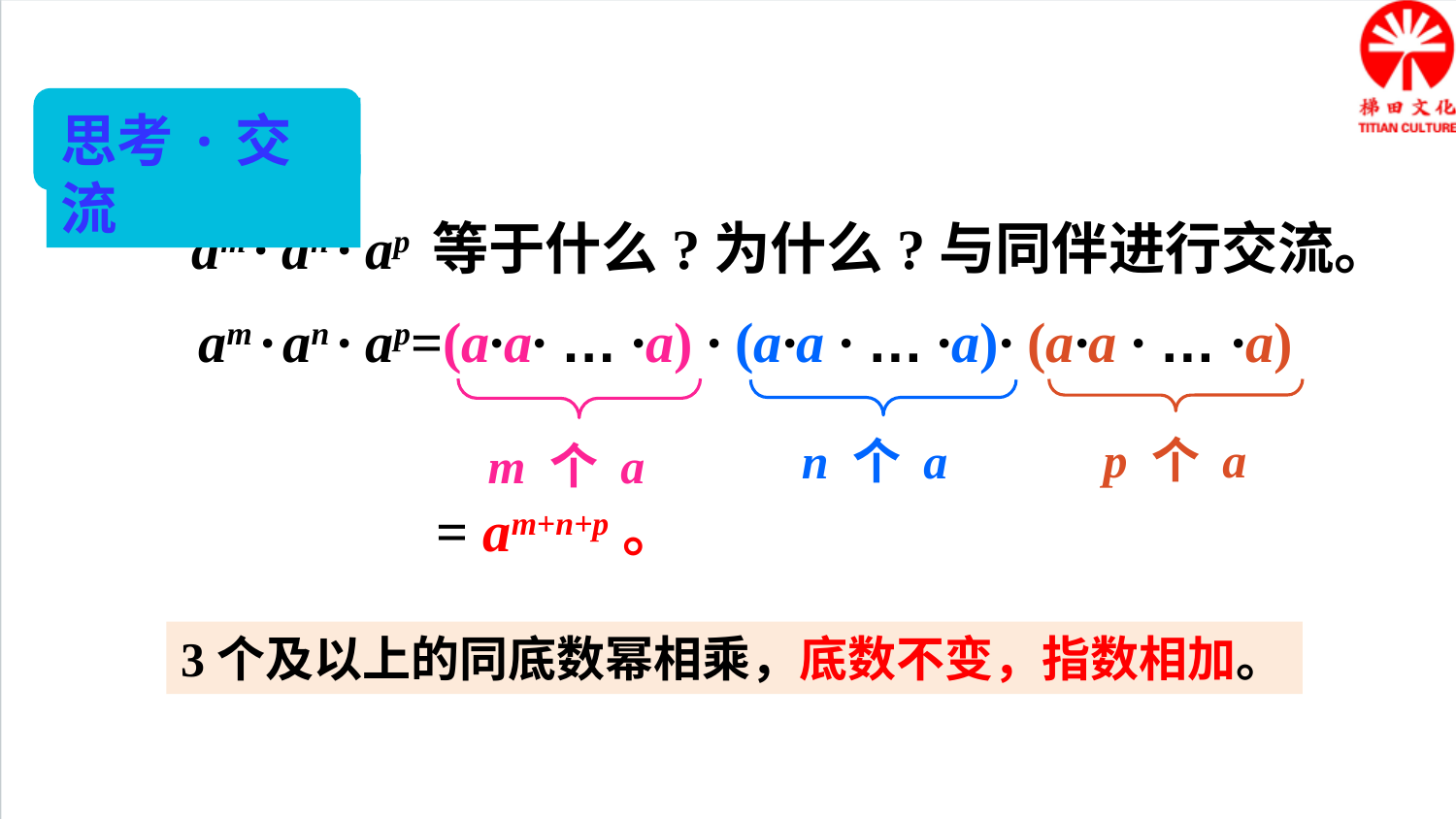

思考·交流
 am · an · ap 等于什么?为什么?与同伴进行交流。

    am · an · ap=(a·a· … ·a) · (a·a · … ·a)· (a·a · … ·a)
p 个 a
n 个 a
m 个 a
= am+n+p。
3个及以上的同底数幂相乘，底数不变，指数相加。